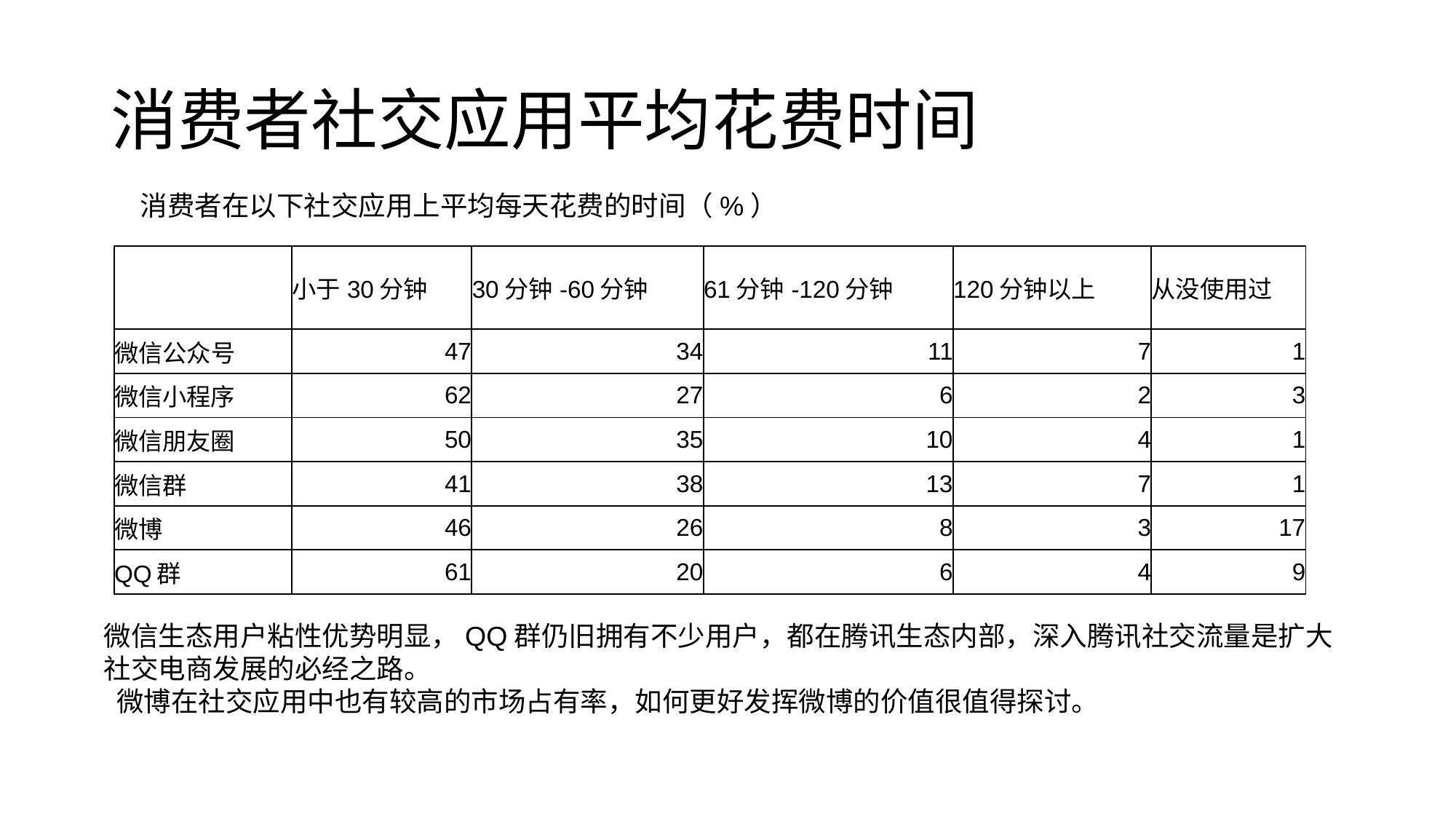

# 消费者社交应用平均花费时间
消费者在以下社交应用上平均每天花费的时间（%）
|  | 小于30分钟 | 30分钟-60分钟 | 61分钟-120分钟 | 120分钟以上 | 从没使用过 |
| --- | --- | --- | --- | --- | --- |
| 微信公众号 | 47 | 34 | 11 | 7 | 1 |
| 微信小程序 | 62 | 27 | 6 | 2 | 3 |
| 微信朋友圈 | 50 | 35 | 10 | 4 | 1 |
| 微信群 | 41 | 38 | 13 | 7 | 1 |
| 微博 | 46 | 26 | 8 | 3 | 17 |
| QQ群 | 61 | 20 | 6 | 4 | 9 |
微信生态用户粘性优势明显，QQ群仍旧拥有不少用户，都在腾讯生态内部，深入腾讯社交流量是扩大社交电商发展的必经之路。
 微博在社交应用中也有较高的市场占有率，如何更好发挥微博的价值很值得探讨。